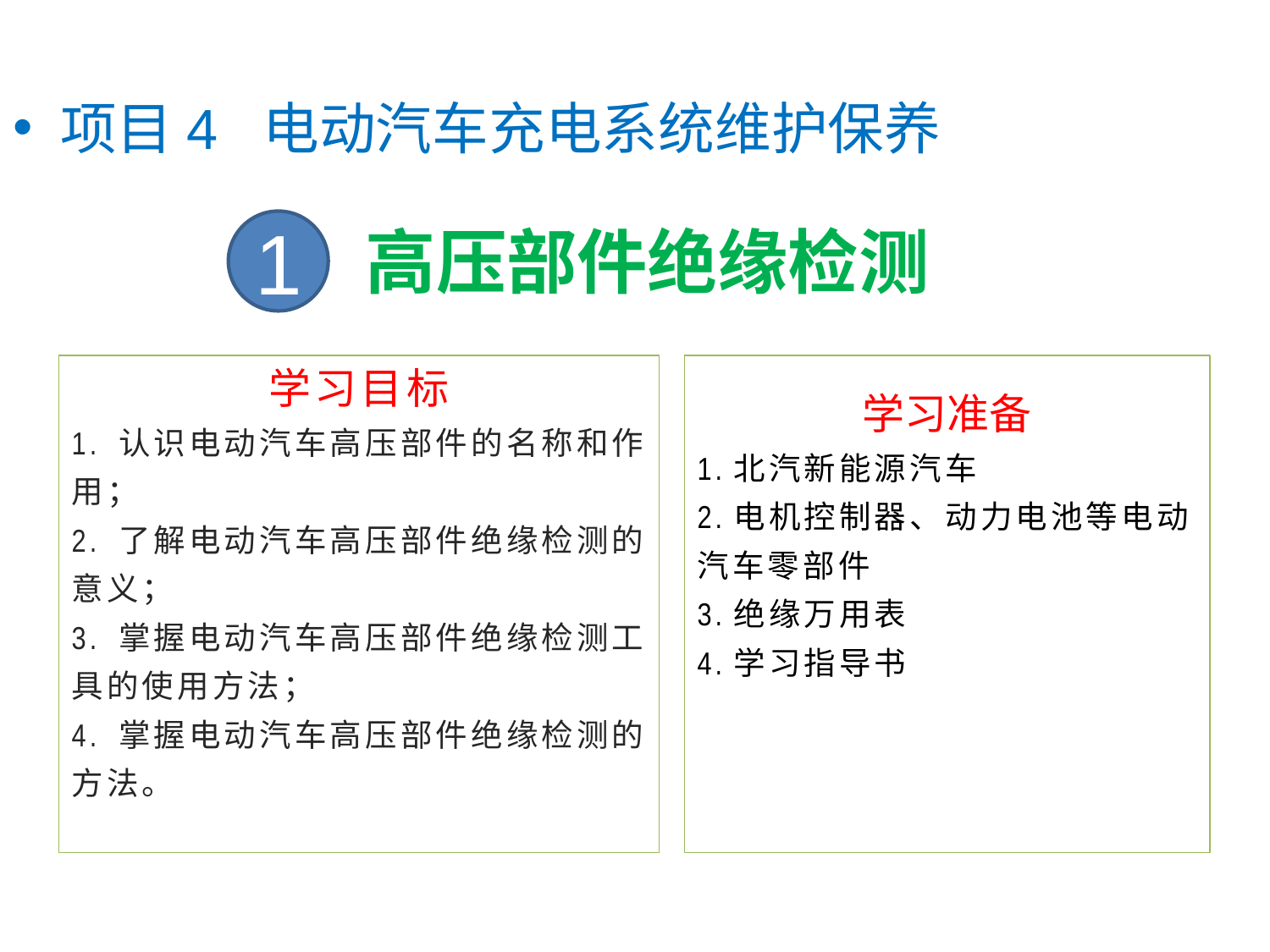

项目4  电动汽车充电系统维护保养
1
# 高压部件绝缘检测
学习目标
1. 认识电动汽车高压部件的名称和作
用；
2. 了解电动汽车高压部件绝缘检测的
意义；
3. 掌握电动汽车高压部件绝缘检测工
具的使用方法；
4. 掌握电动汽车高压部件绝缘检测的
方法。

学习准备
1.北汽新能源汽车
2.电机控制器、动力电池等电动
汽车零部件
3.绝缘万用表
4.学习指导书